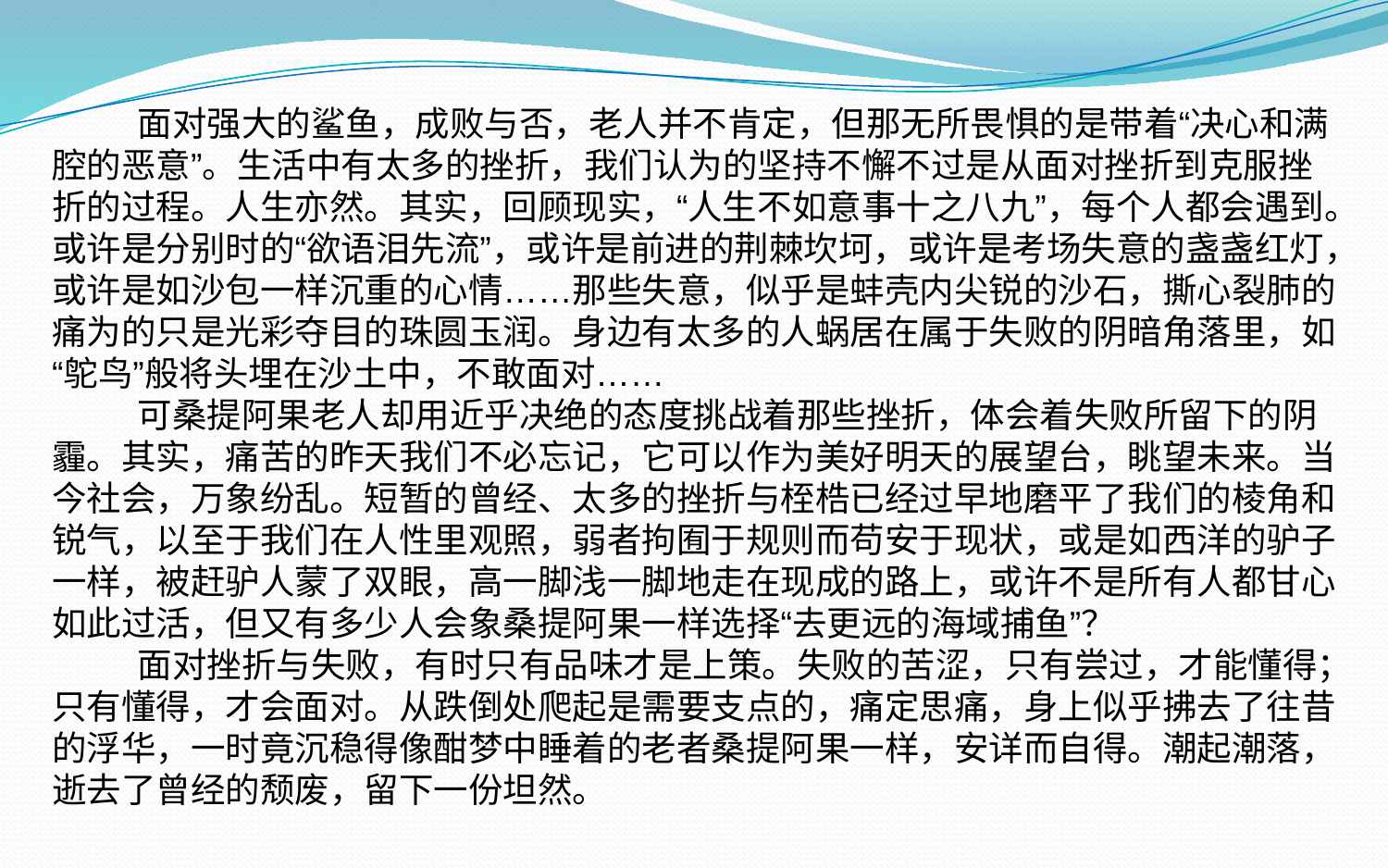

面对强大的鲨鱼，成败与否，老人并不肯定，但那无所畏惧的是带着“决心和满腔的恶意”。生活中有太多的挫折，我们认为的坚持不懈不过是从面对挫折到克服挫折的过程。人生亦然。其实，回顾现实，“人生不如意事十之八九”，每个人都会遇到。或许是分别时的“欲语泪先流”，或许是前进的荆棘坎坷，或许是考场失意的盏盏红灯，或许是如沙包一样沉重的心情……那些失意，似乎是蚌壳内尖锐的沙石，撕心裂肺的痛为的只是光彩夺目的珠圆玉润。身边有太多的人蜗居在属于失败的阴暗角落里，如“鸵鸟”般将头埋在沙土中，不敢面对……
        可桑提阿果老人却用近乎决绝的态度挑战着那些挫折，体会着失败所留下的阴霾。其实，痛苦的昨天我们不必忘记，它可以作为美好明天的展望台，眺望未来。当今社会，万象纷乱。短暂的曾经、太多的挫折与桎梏已经过早地磨平了我们的棱角和锐气，以至于我们在人性里观照，弱者拘囿于规则而苟安于现状，或是如西洋的驴子一样，被赶驴人蒙了双眼，高一脚浅一脚地走在现成的路上，或许不是所有人都甘心如此过活，但又有多少人会象桑提阿果一样选择“去更远的海域捕鱼”？
        面对挫折与失败，有时只有品味才是上策。失败的苦涩，只有尝过，才能懂得；只有懂得，才会面对。从跌倒处爬起是需要支点的，痛定思痛，身上似乎拂去了往昔的浮华，一时竟沉稳得像酣梦中睡着的老者桑提阿果一样，安详而自得。潮起潮落，逝去了曾经的颓废，留下一份坦然。